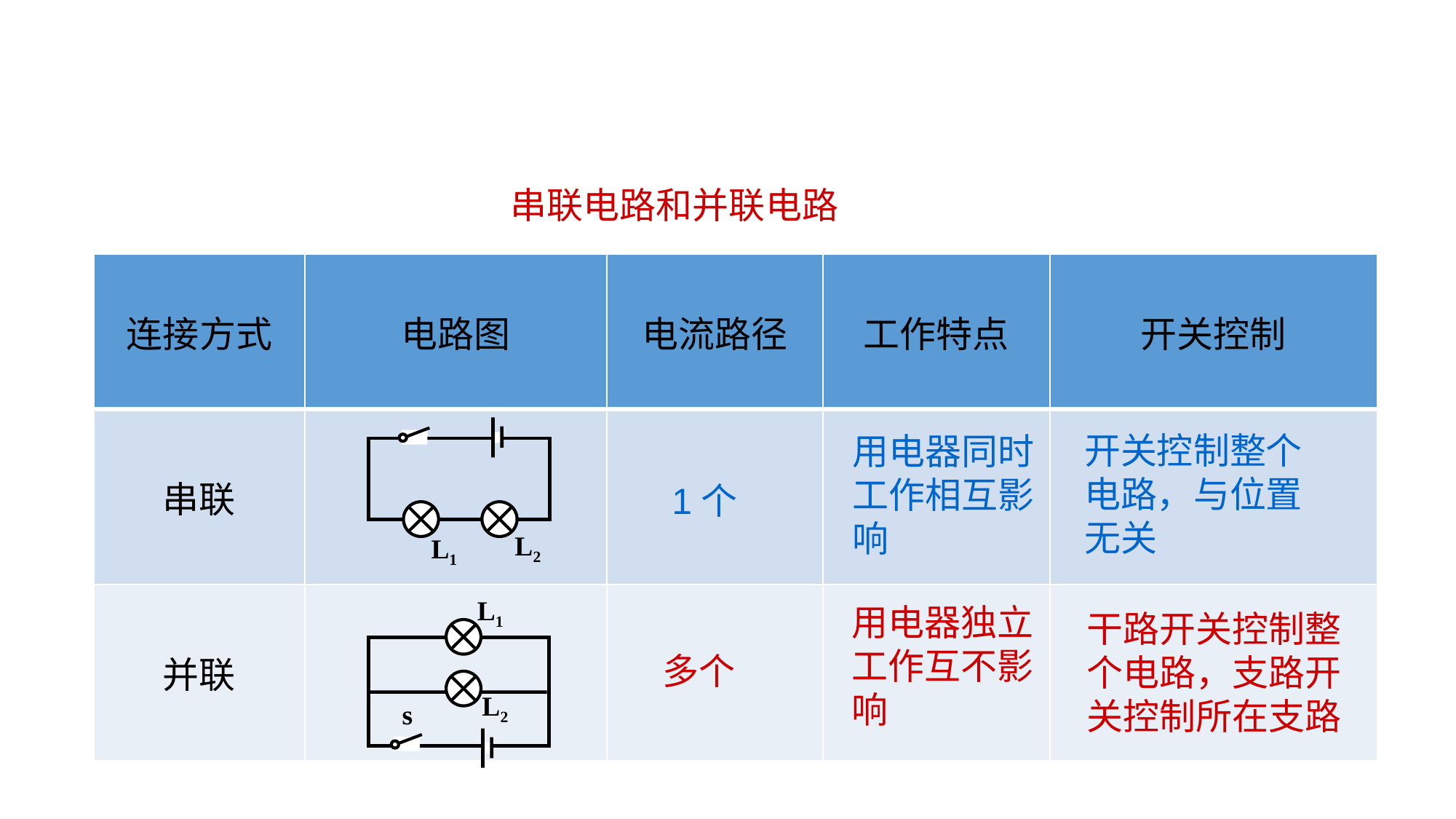

串联电路和并联电路
| 连接方式 | 电路图 | 电流路径 | 工作特点 | 开关控制 |
| --- | --- | --- | --- | --- |
| 串联 |  |  |  |  |
| 并联 |  |  |  |  |

L2
L1
开关控制整个电路，与位置无关
用电器同时工作相互影响
1个
L1

L2

s

用电器独立工作互不影响
干路开关控制整个电路，支路开关控制所在支路
多个